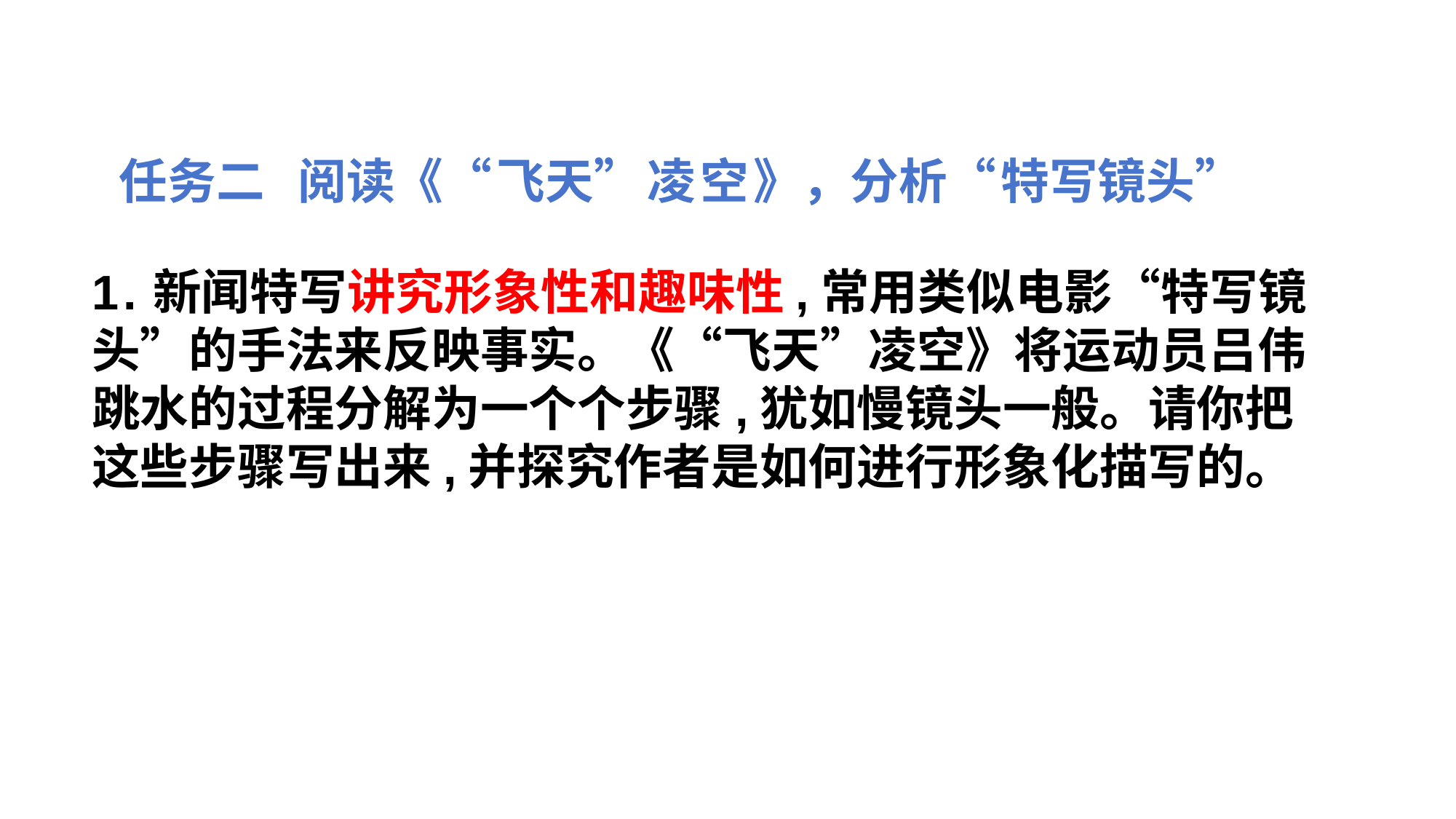

任务二   阅读《“飞天”凌空》，分析“特写镜头”
1.新闻特写讲究形象性和趣味性,常用类似电影“特写镜头”的手法来反映事实。《“飞天”凌空》将运动员吕伟跳水的过程分解为一个个步骤,犹如慢镜头一般。请你把这些步骤写出来,并探究作者是如何进行形象化描写的。